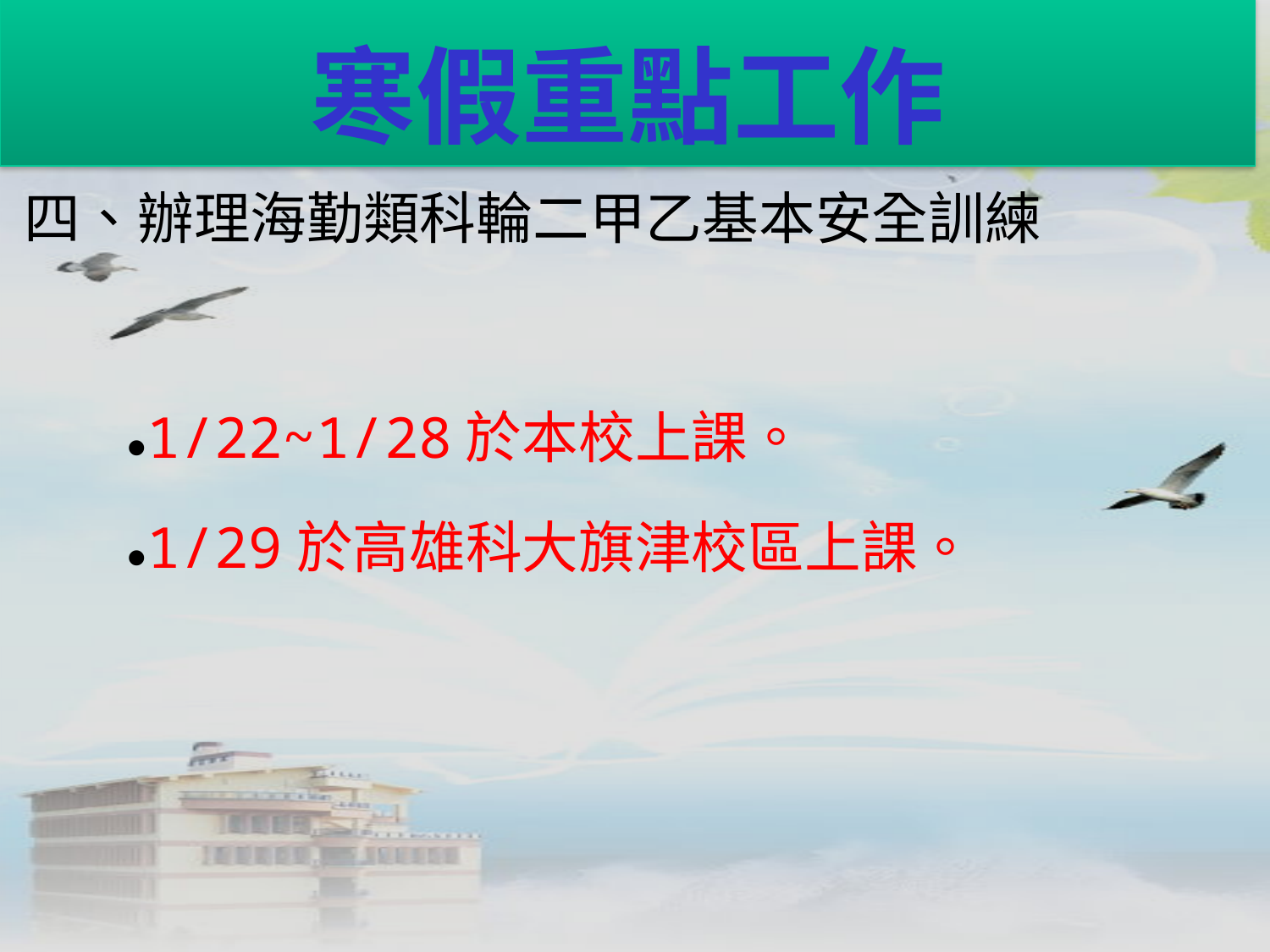

寒假重點工作
四、辦理海勤類科輪二甲乙基本安全訓練

   ●1/22~1/28於本校上課。
   ●1/29於高雄科大旗津校區上課。